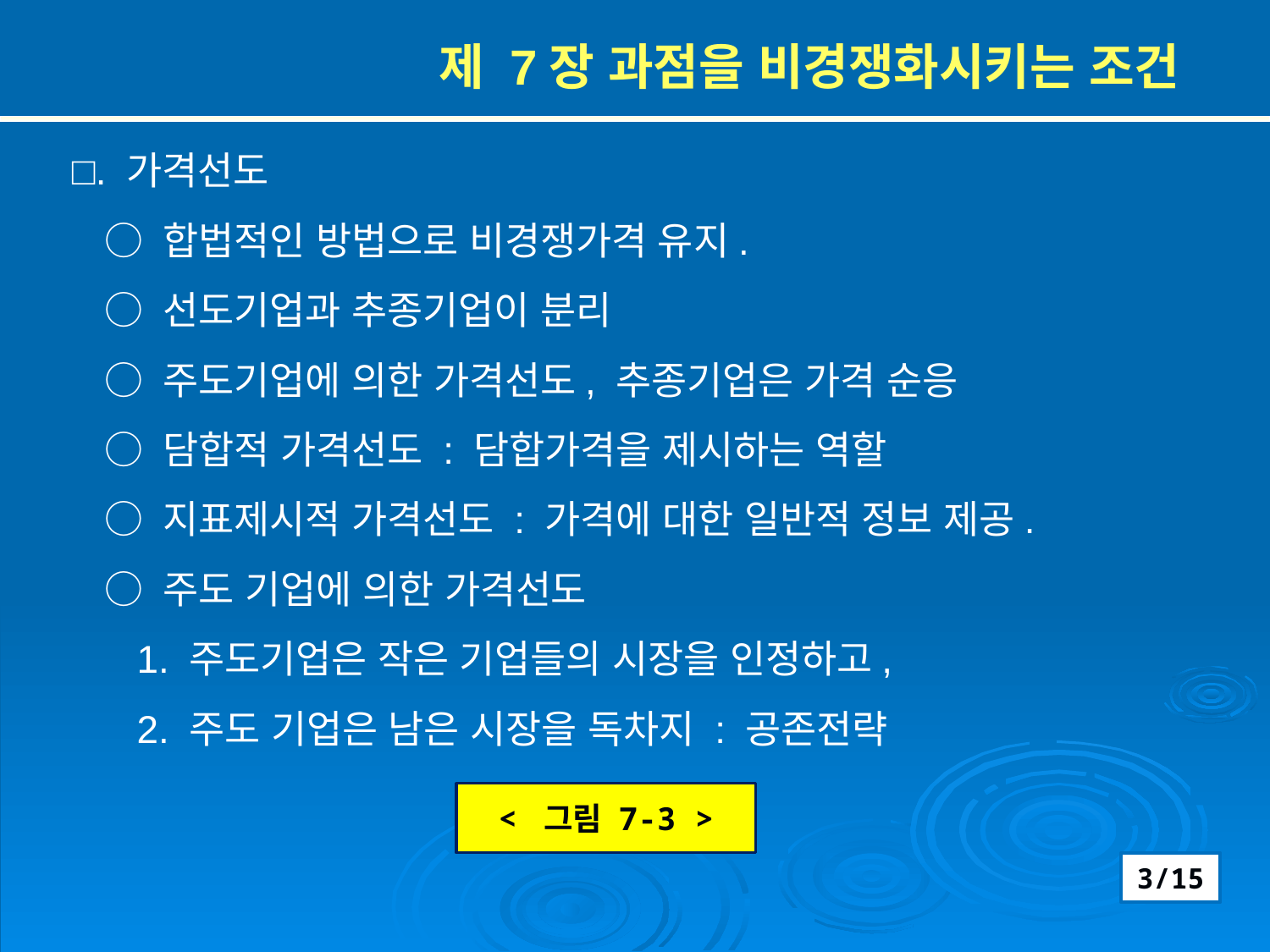

제 7장 과점을 비경쟁화시키는 조건

□. 가격선도
   ○ 합법적인 방법으로 비경쟁가격 유지.
   ○ 선도기업과 추종기업이 분리
   ○ 주도기업에 의한 가격선도, 추종기업은 가격 순응
   ○ 담합적 가격선도 : 담합가격을 제시하는 역할
   ○ 지표제시적 가격선도 : 가격에 대한 일반적 정보 제공.
   ○ 주도 기업에 의한 가격선도
      1. 주도기업은 작은 기업들의 시장을 인정하고,
      2. 주도 기업은 남은 시장을 독차지 : 공존전략

< 그림 7-3 >
3/15